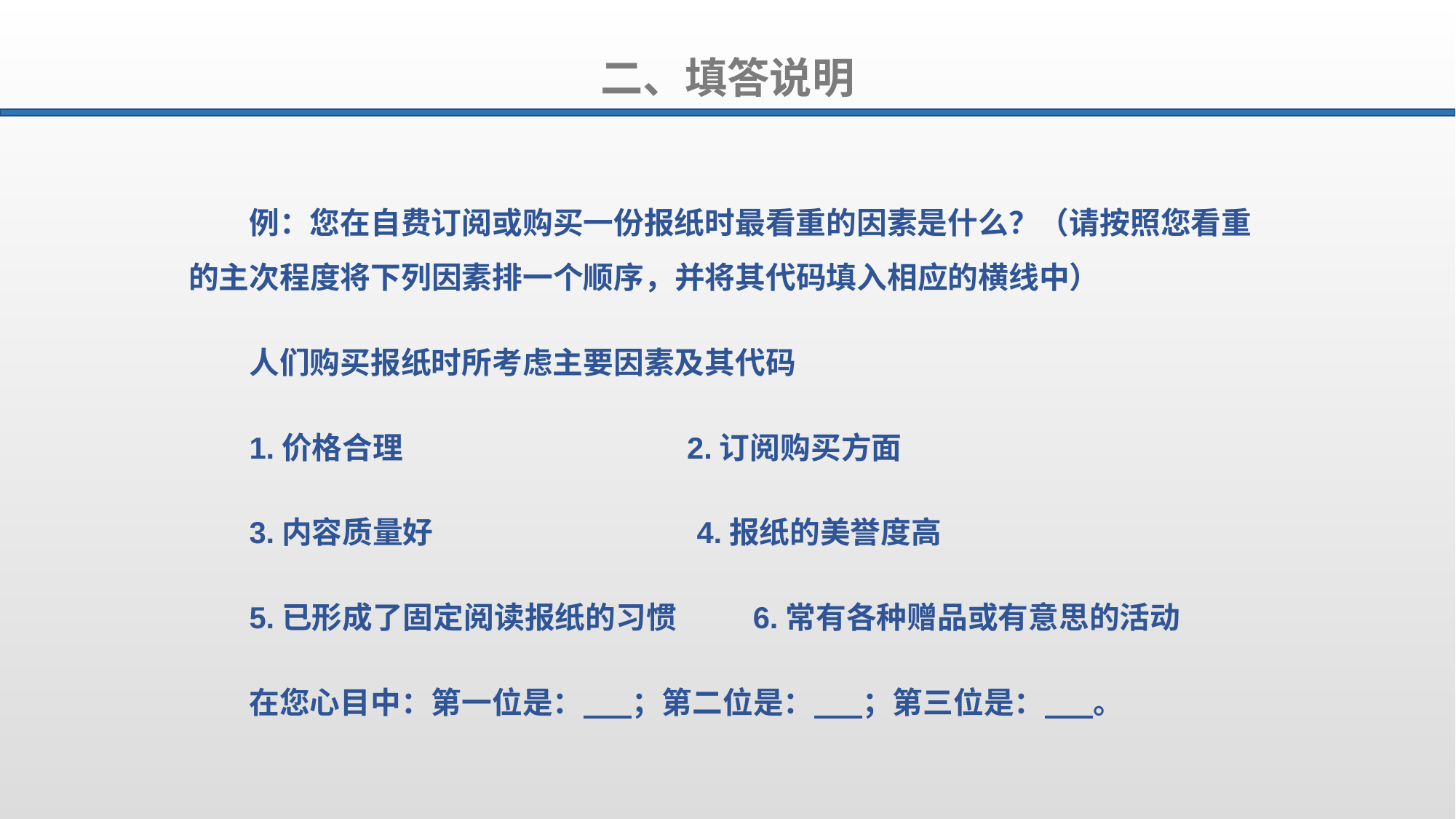

二、填答说明

例：您在自费订阅或购买一份报纸时最看重的因素是什么？（请按照您看重的主次程度将下列因素排一个顺序，并将其代码填入相应的横线中）
人们购买报纸时所考虑主要因素及其代码
1.价格合理                                        2.订阅购买方面
3.内容质量好                                     4.报纸的美誉度高
5.已形成了固定阅读报纸的习惯          6.常有各种赠品或有意思的活动
在您心目中：第一位是：       ；第二位是：       ；第三位是：       。